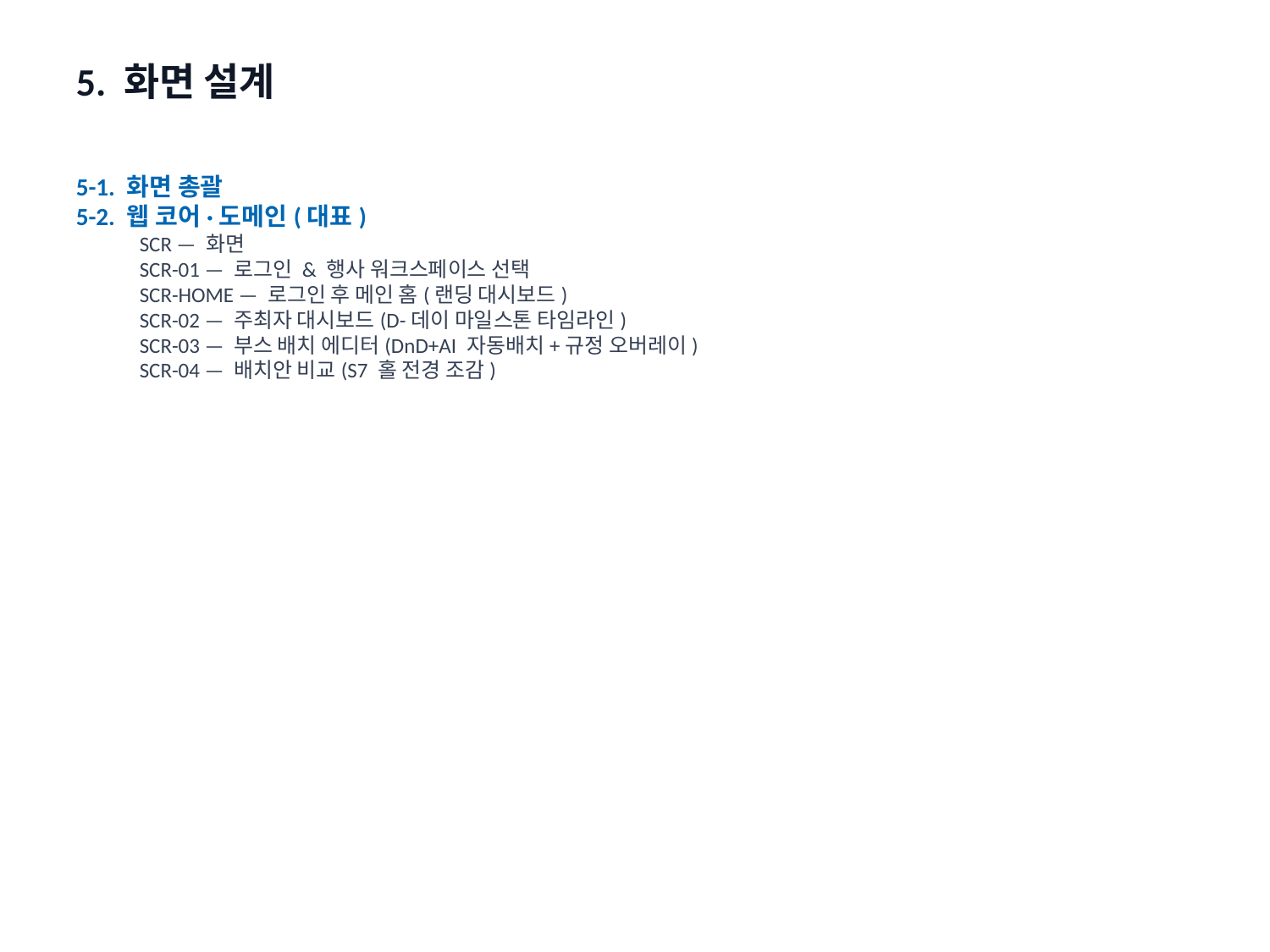

5. 화면 설계
5-1. 화면 총괄
5-2. 웹 코어·도메인(대표)
SCR — 화면
SCR-01 — 로그인 & 행사 워크스페이스 선택
SCR-HOME — 로그인 후 메인 홈(랜딩 대시보드)
SCR-02 — 주최자 대시보드(D-데이 마일스톤 타임라인)
SCR-03 — 부스 배치 에디터(DnD+AI 자동배치+규정 오버레이)
SCR-04 — 배치안 비교(S7 홀 전경 조감)